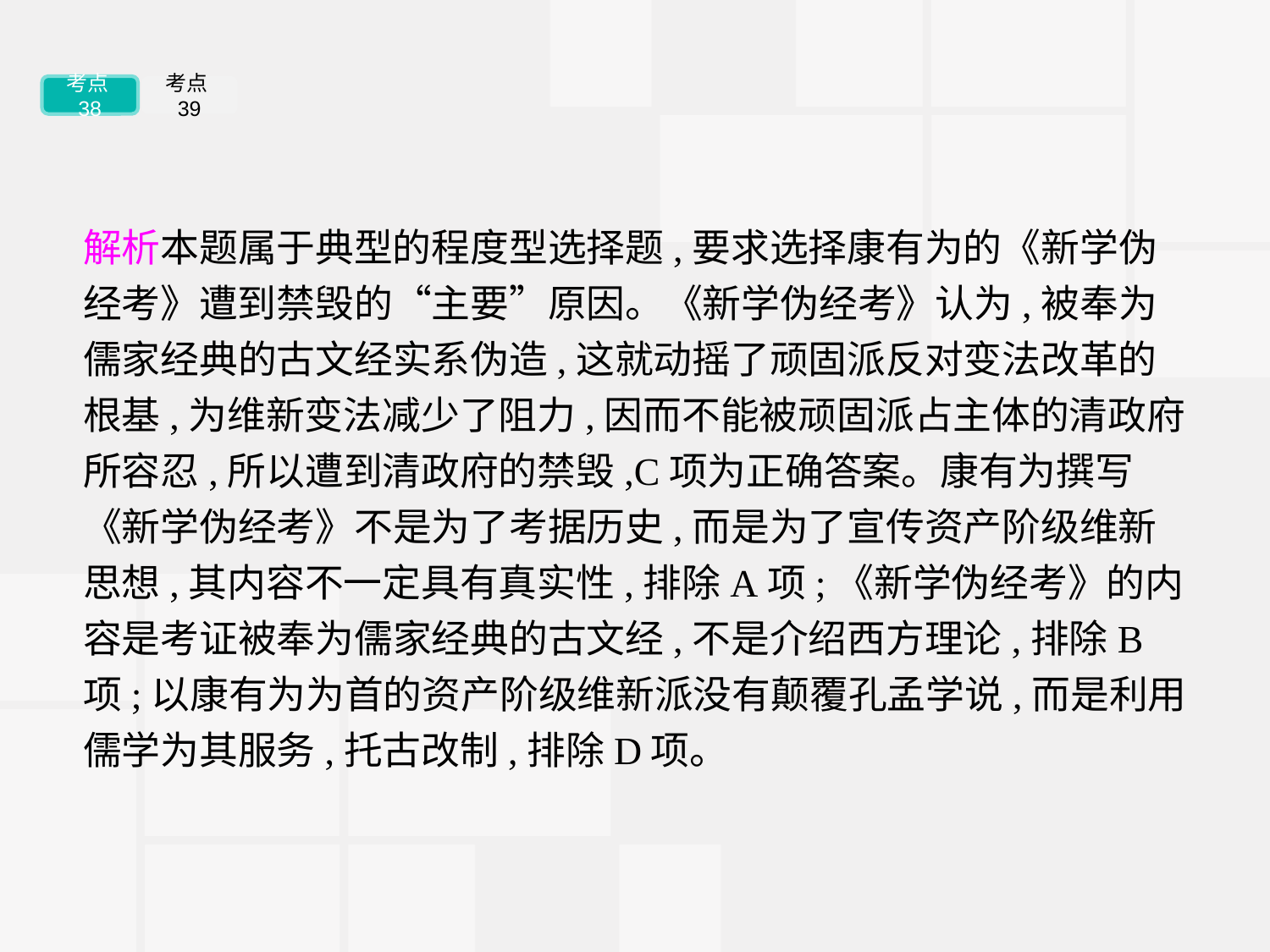

考点38
考点39
解析本题属于典型的程度型选择题,要求选择康有为的《新学伪经考》遭到禁毁的“主要”原因。《新学伪经考》认为,被奉为儒家经典的古文经实系伪造,这就动摇了顽固派反对变法改革的根基,为维新变法减少了阻力,因而不能被顽固派占主体的清政府所容忍,所以遭到清政府的禁毁,C项为正确答案。康有为撰写《新学伪经考》不是为了考据历史,而是为了宣传资产阶级维新思想,其内容不一定具有真实性,排除A项;《新学伪经考》的内容是考证被奉为儒家经典的古文经,不是介绍西方理论,排除B项;以康有为为首的资产阶级维新派没有颠覆孔孟学说,而是利用儒学为其服务,托古改制,排除D项。